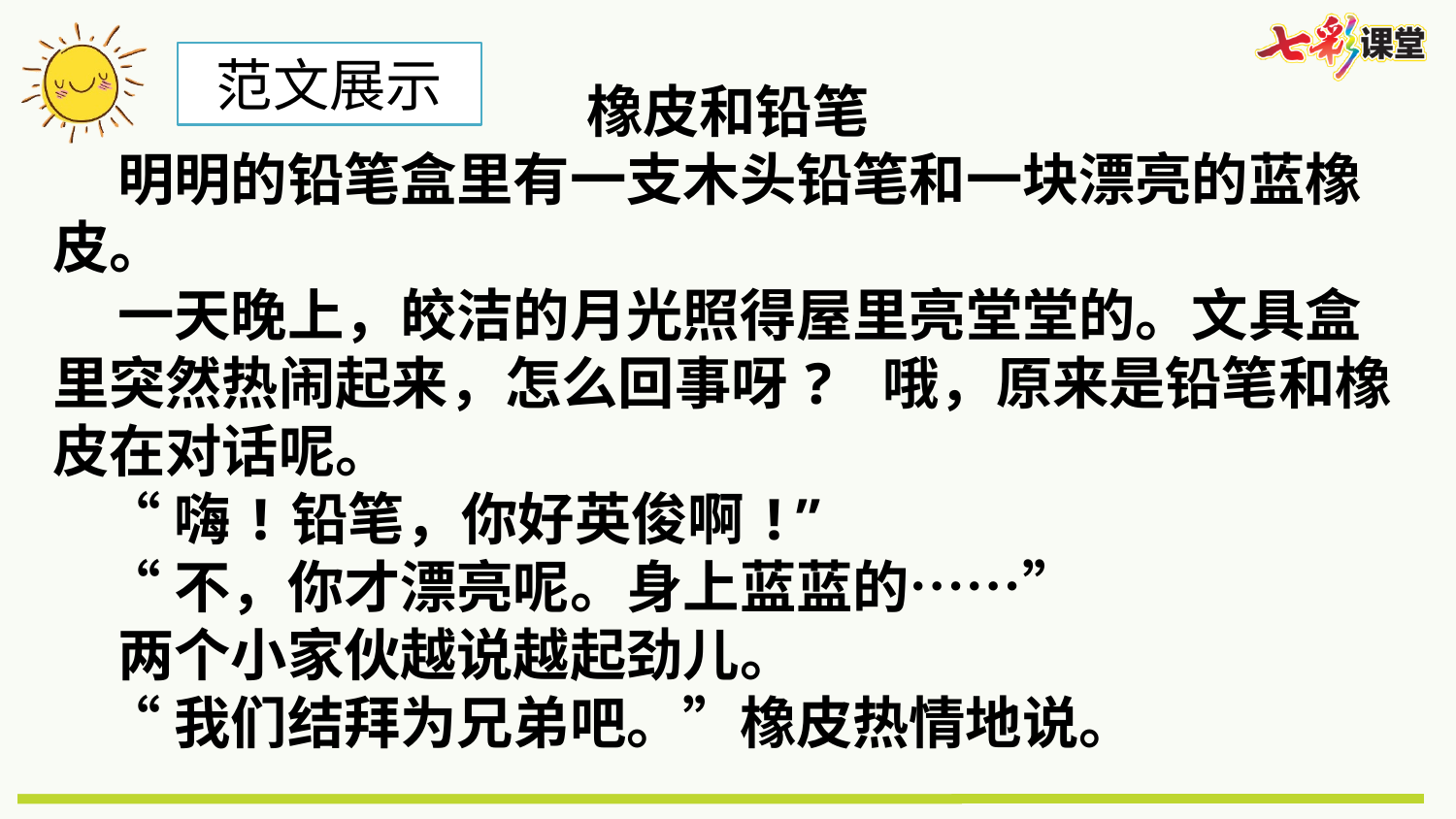

范文展示
橡皮和铅笔
    明明的铅笔盒里有一支木头铅笔和一块漂亮的蓝橡皮。
    一天晚上，皎洁的月光照得屋里亮堂堂的。文具盒里突然热闹起来，怎么回事呀? 哦，原来是铅笔和橡皮在对话呢。
    “嗨!铅笔，你好英俊啊!”
    “不，你才漂亮呢。身上蓝蓝的……”
    两个小家伙越说越起劲儿。
    “我们结拜为兄弟吧。”橡皮热情地说。